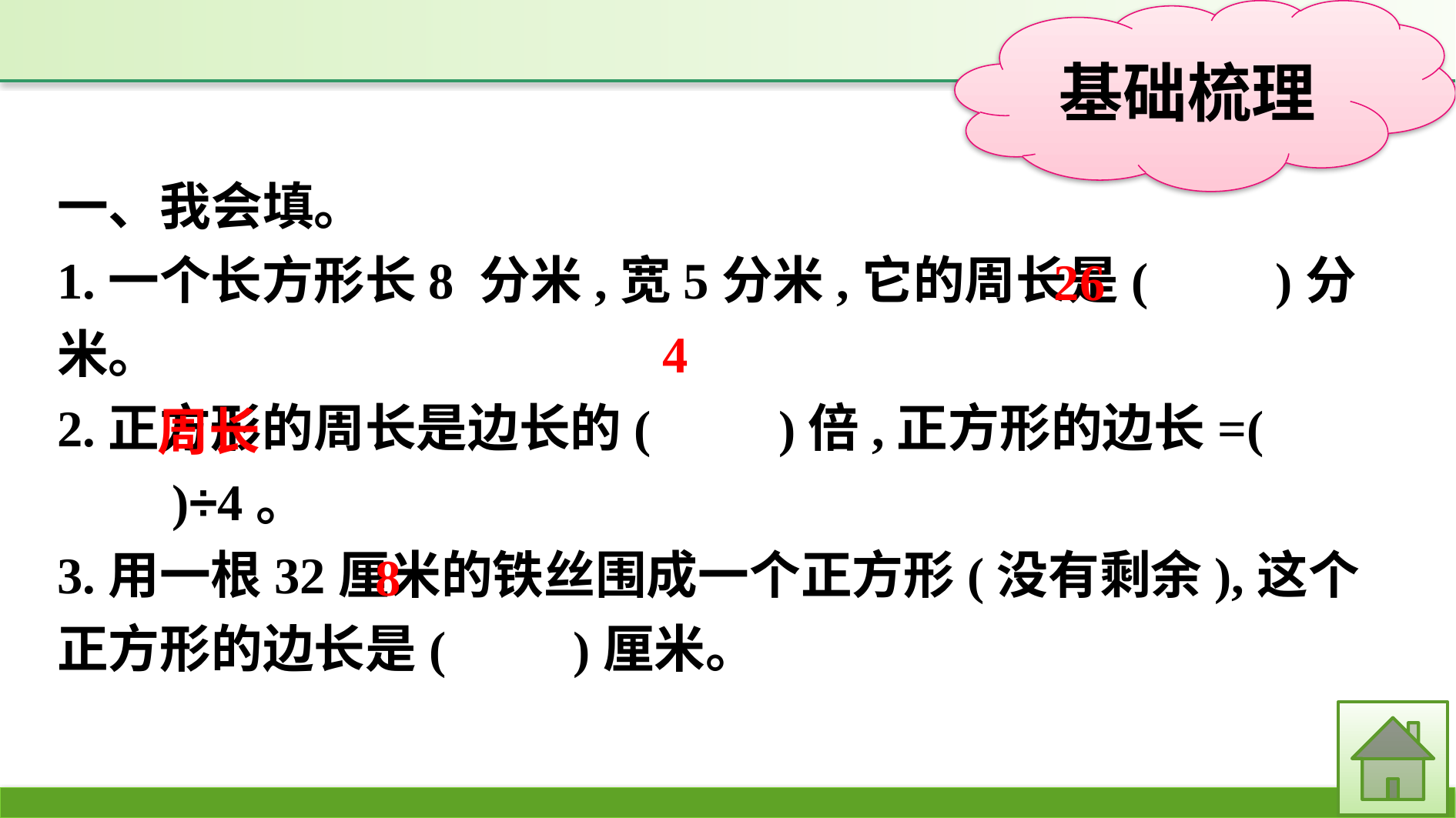

一、我会填。
1.一个长方形长8 分米,宽5分米,它的周长是(　　)分米。
2.正方形的周长是边长的(　　)倍,正方形的边长=(　　　　)÷4。
3.用一根32厘米的铁丝围成一个正方形(没有剩余),这个正方形的边长是(　　)厘米。
26
4
周长
8